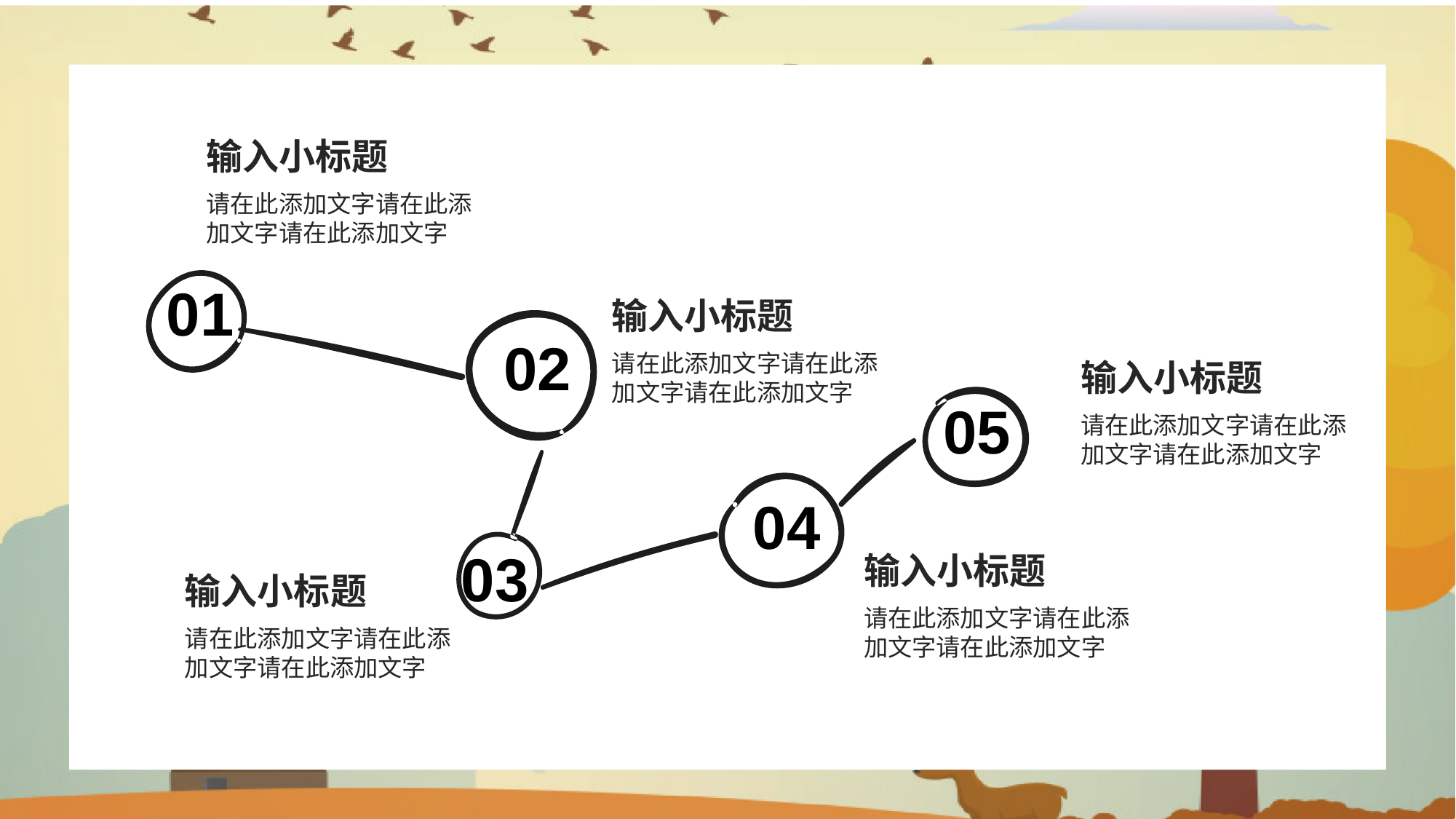

输入小标题
请在此添加文字请在此添加文字请在此添加文字

01
输入小标题

02

请在此添加文字请在此添加文字请在此添加文字
输入小标题

05
请在此添加文字请在此添加文字请在此添加文字

03

04

输入小标题
输入小标题
请在此添加文字请在此添加文字请在此添加文字
请在此添加文字请在此添加文字请在此添加文字